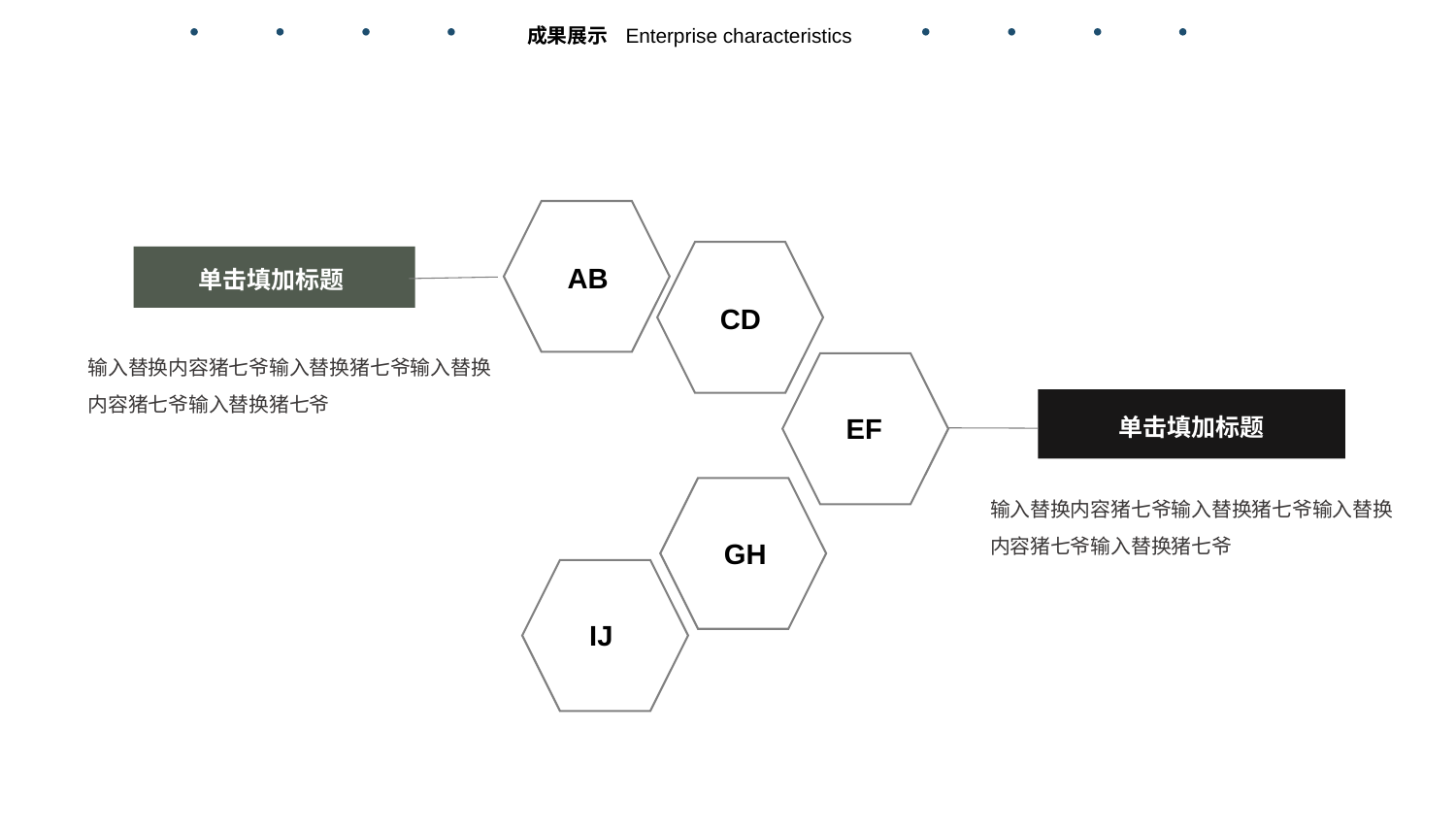

成果展示
Enterprise characteristics

单击填加标题

AB
CD
输入替换内容猪七爷输入替换猪七爷输入替换内容猪七爷输入替换猪七爷

单击填加标题
EF

输入替换内容猪七爷输入替换猪七爷输入替换内容猪七爷输入替换猪七爷
GH

IJ